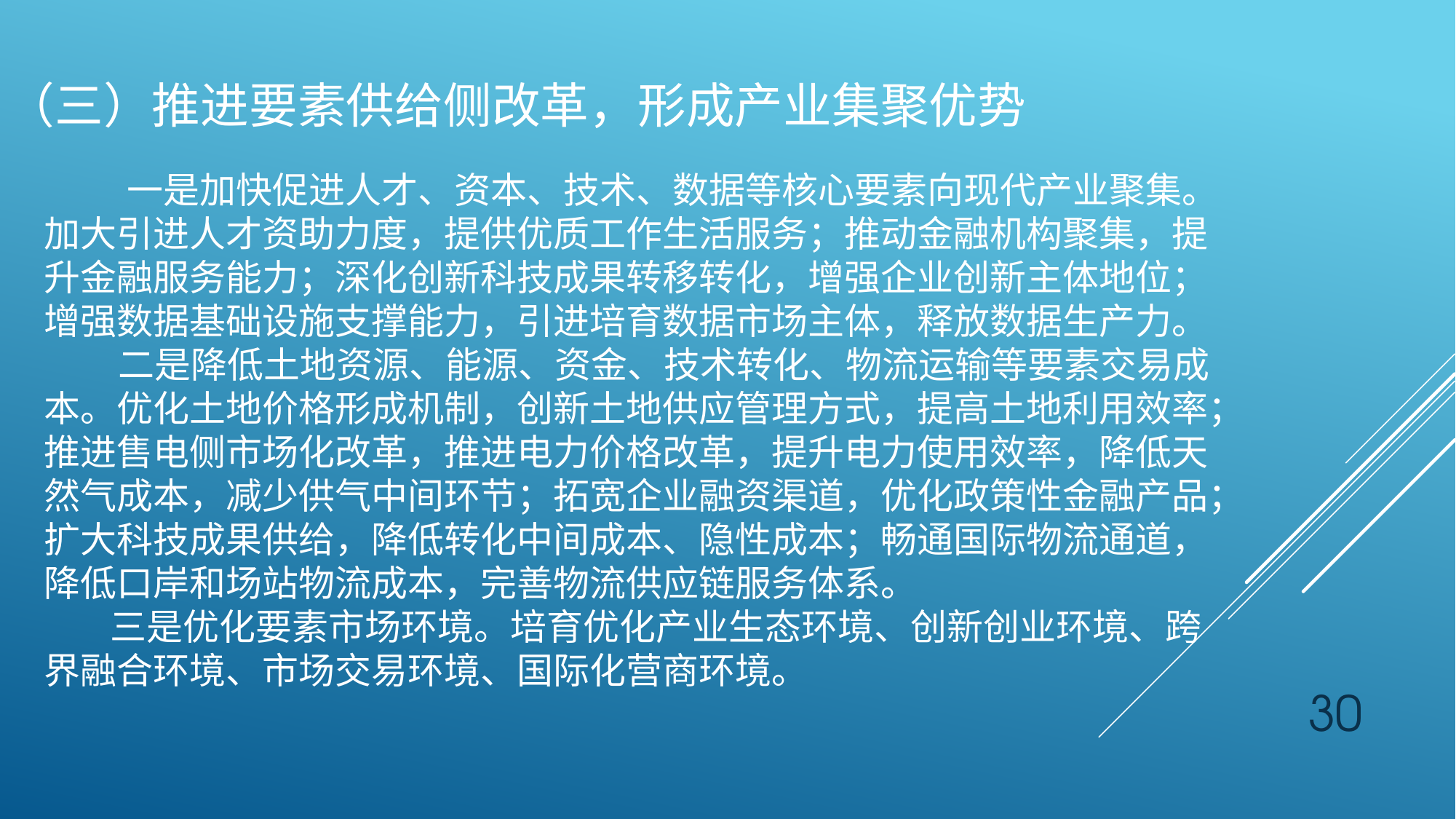

# （三）推进要素供给侧改革，形成产业集聚优势
         一是加快促进人才、资本、技术、数据等核心要素向现代产业聚集。加大引进人才资助力度，提供优质工作生活服务；推动金融机构聚集，提升金融服务能力；深化创新科技成果转移转化，增强企业创新主体地位；增强数据基础设施支撑能力，引进培育数据市场主体，释放数据生产力。
        二是降低土地资源、能源、资金、技术转化、物流运输等要素交易成本。优化土地价格形成机制，创新土地供应管理方式，提高土地利用效率；推进售电侧市场化改革，推进电力价格改革，提升电力使用效率，降低天然气成本，减少供气中间环节；拓宽企业融资渠道，优化政策性金融产品；扩大科技成果供给，降低转化中间成本、隐性成本；畅通国际物流通道，降低口岸和场站物流成本，完善物流供应链服务体系。
       三是优化要素市场环境。培育优化产业生态环境、创新创业环境、跨界融合环境、市场交易环境、国际化营商环境。
30